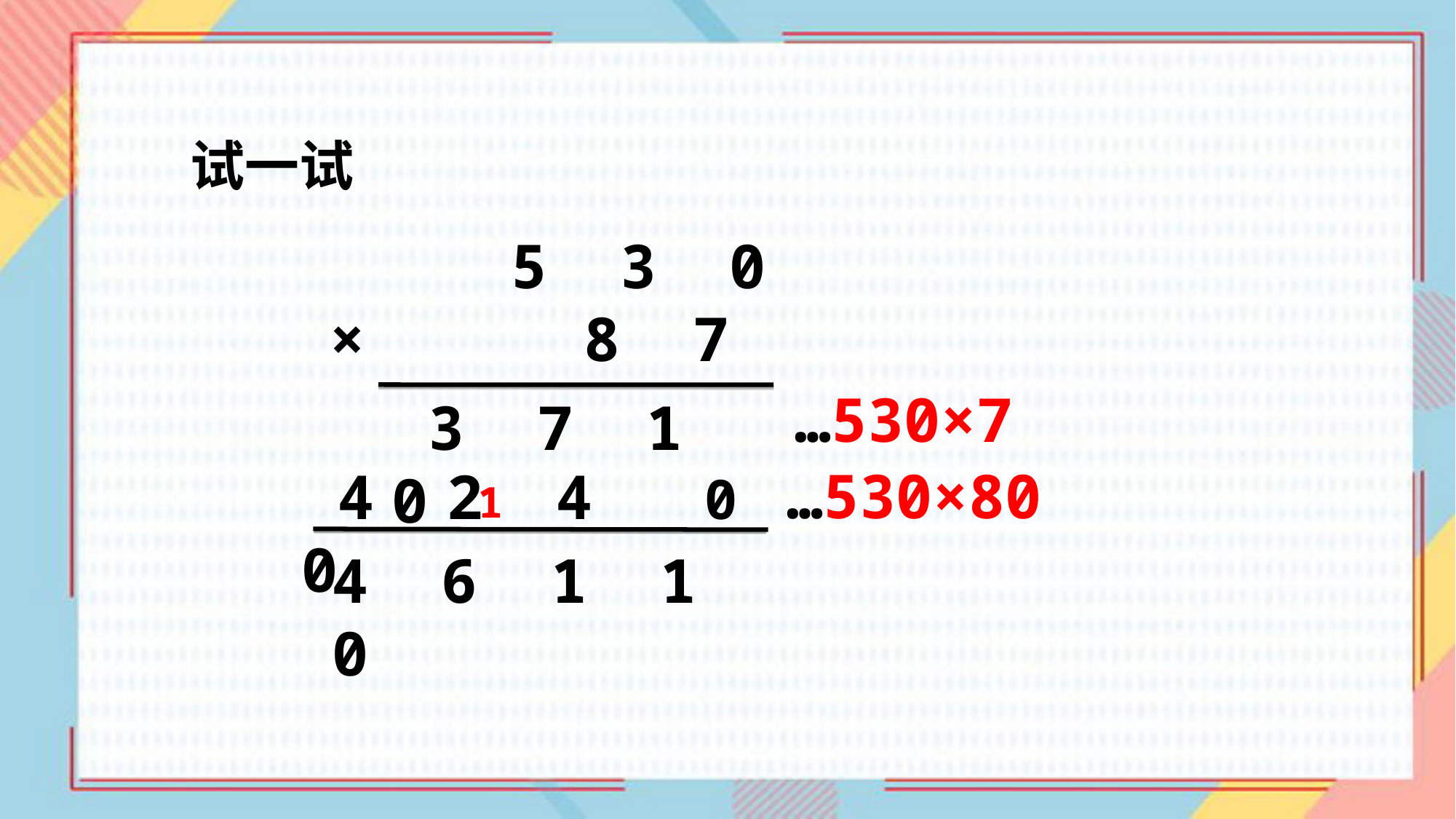

试一试
	     5  3  0
	×      8  7
…530×7
 3  7  1  0
…530×80
0
 4  2  4  0
1
4  6  1  1  0